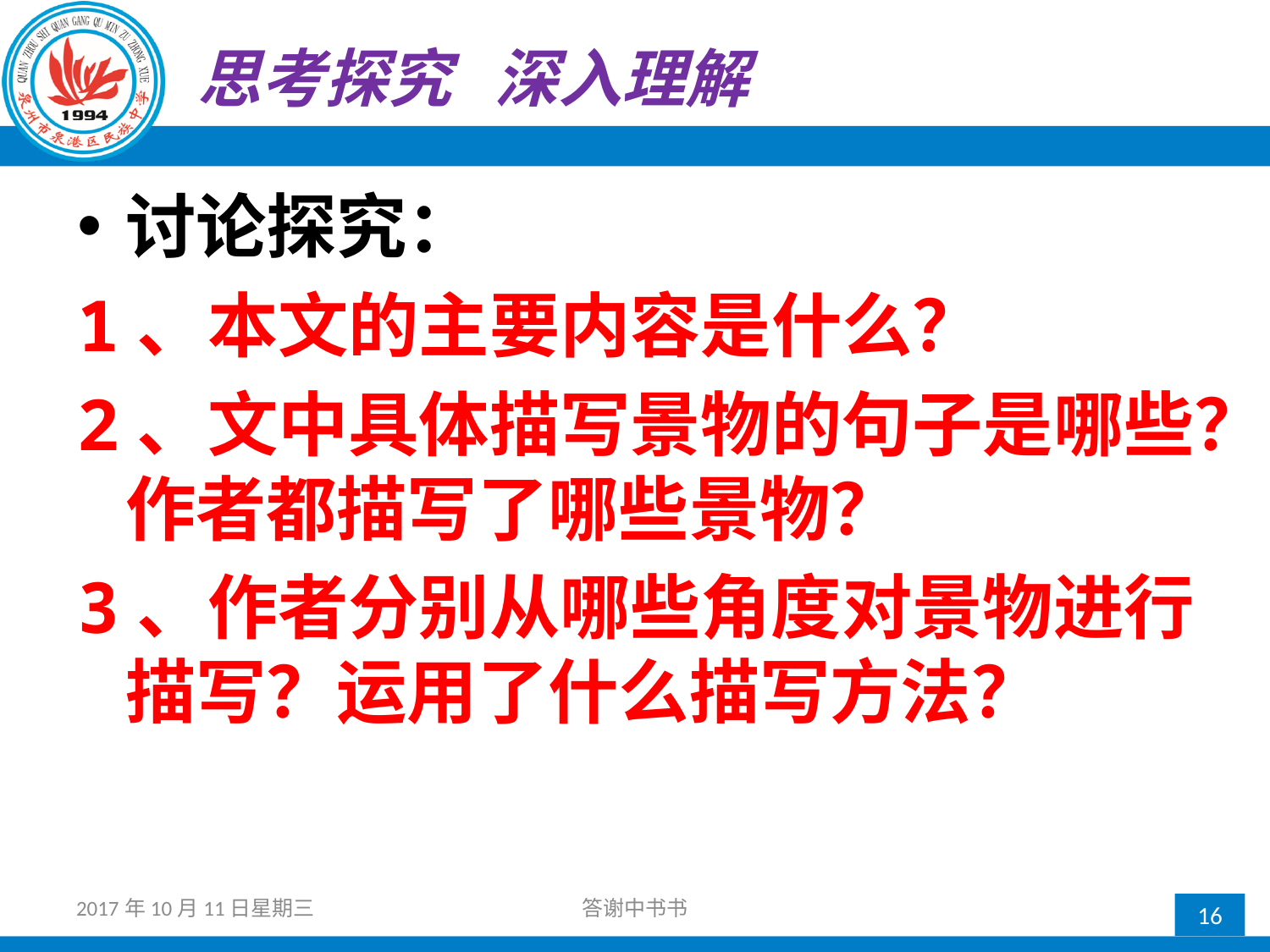

# 思考探究   深入理解
讨论探究：
1、本文的主要内容是什么？
2、文中具体描写景物的句子是哪些？作者都描写了哪些景物？
3、作者分别从哪些角度对景物进行描写？运用了什么描写方法？

2017年10月11日星期三
答谢中书书